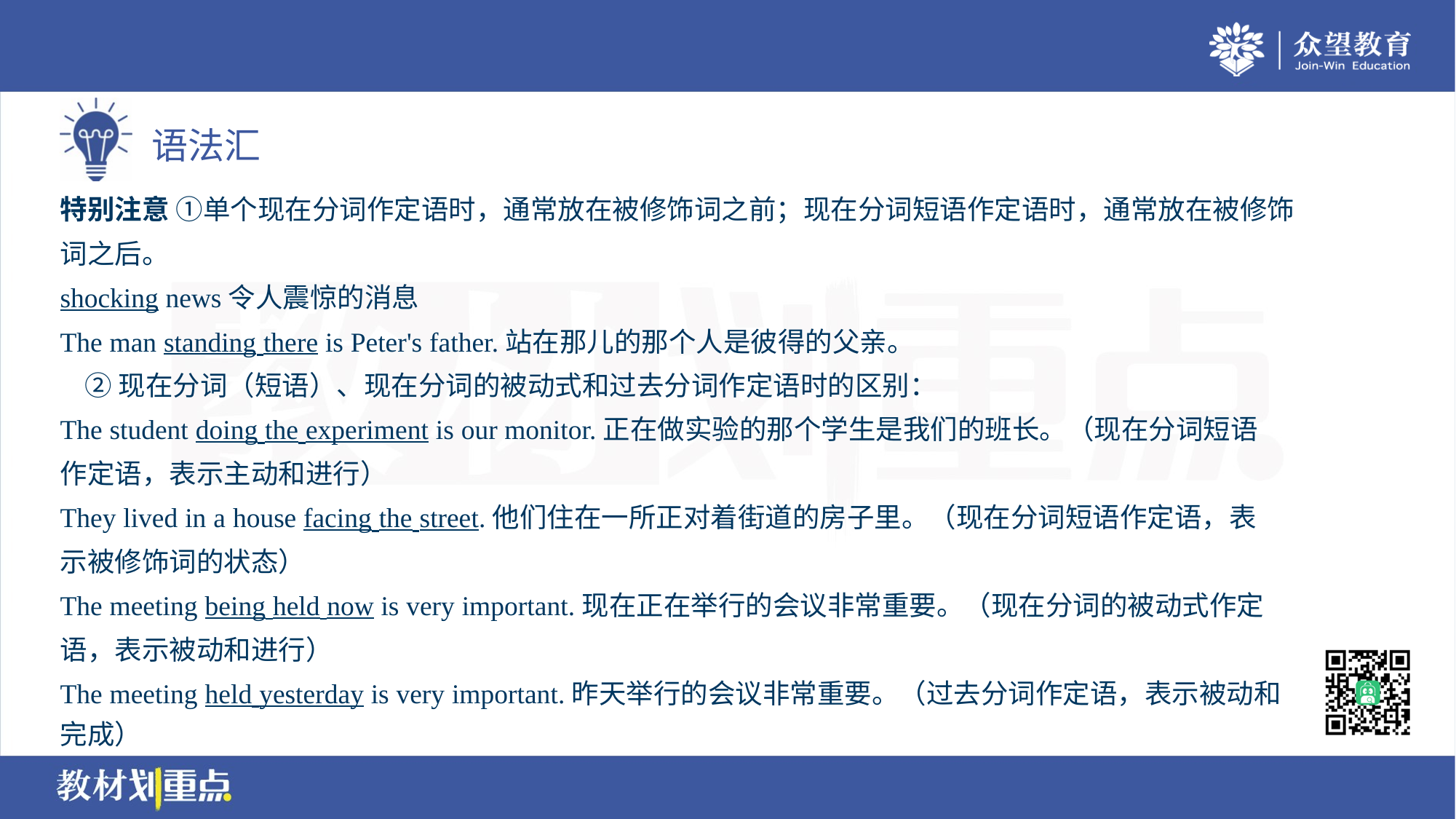

特别注意 ①单个现在分词作定语时，通常放在被修饰词之前；现在分词短语作定语时，通常放在被修饰
词之后。
shocking news令人震惊的消息
The man standing there is Peter's father.站在那儿的那个人是彼得的父亲。
    ②现在分词（短语）、现在分词的被动式和过去分词作定语时的区别：
The student doing the experiment is our monitor.正在做实验的那个学生是我们的班长。（现在分词短语
作定语，表示主动和进行）
They lived in a house facing the street.他们住在一所正对着街道的房子里。（现在分词短语作定语，表
示被修饰词的状态）
The meeting being held now is very important.现在正在举行的会议非常重要。（现在分词的被动式作定
语，表示被动和进行）
The meeting held yesterday is very important.昨天举行的会议非常重要。（过去分词作定语，表示被动和
完成）